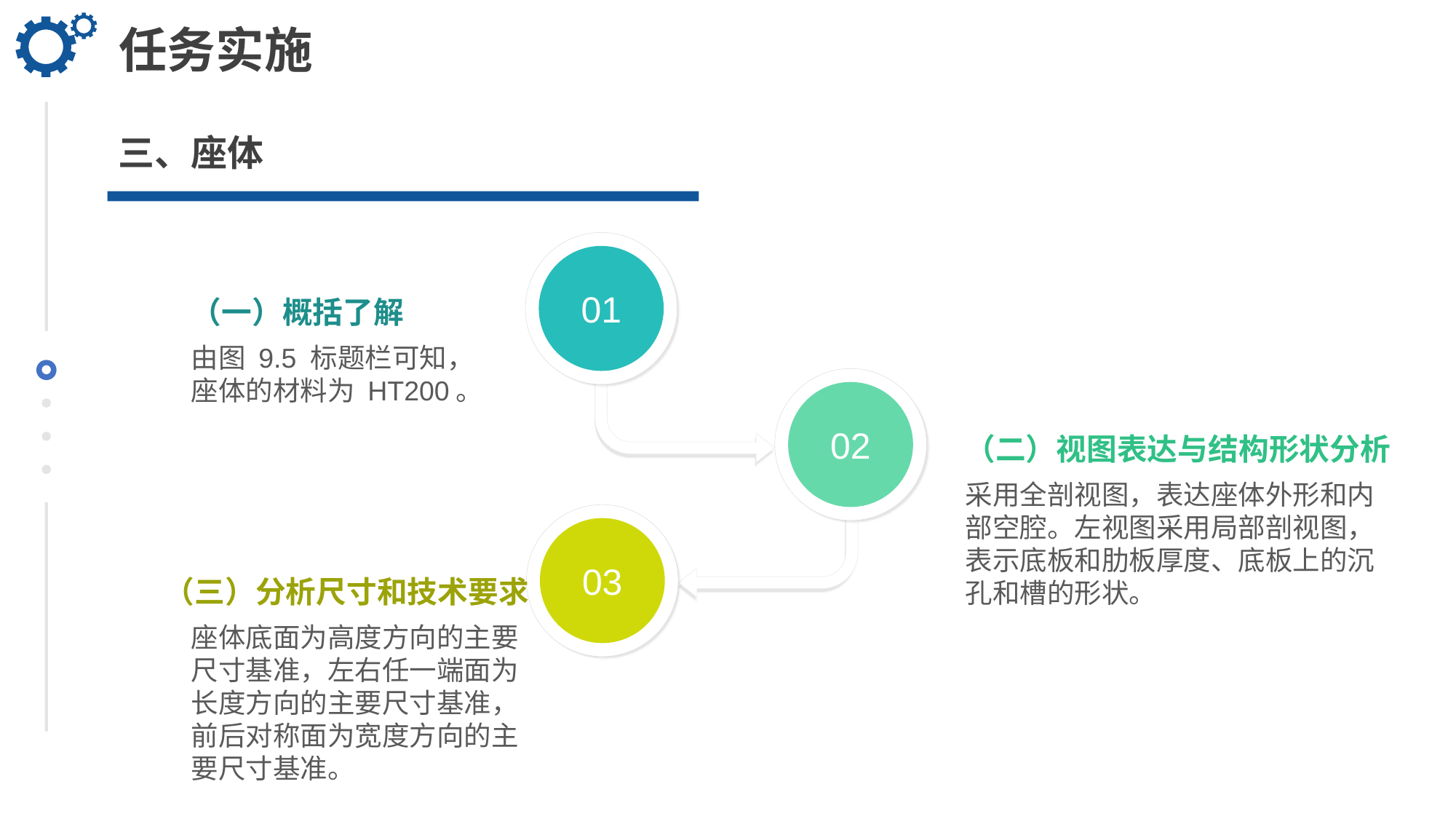

任务实施
三、座体

01
（一）概括了解
由图 9.5 标题栏可知，座体的材料为 HT200。

02
（二）视图表达与结构形状分析
采用全剖视图，表达座体外形和内
部空腔。左视图采用局部剖视图，表示底板和肋板厚度、底板上的沉孔和槽的形状。

03
（三）分析尺寸和技术要求
座体底面为高度方向的主要尺寸基准，左右任一端面为长度方向的主要尺寸基准，前后对称面为宽度方向的主要尺寸基准。

15